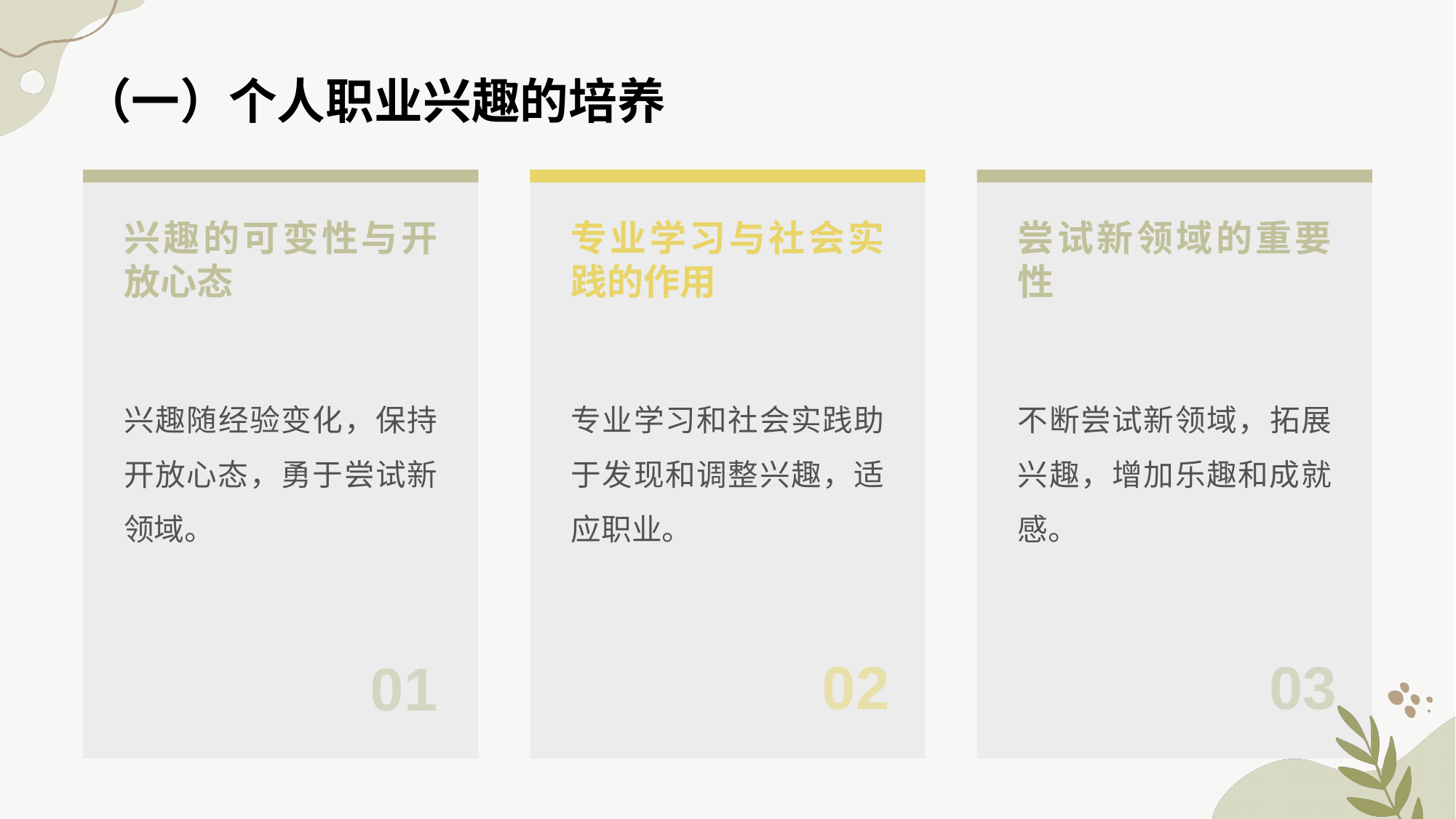

# （一）个人职业兴趣的培养

兴趣的可变性与开放心态
专业学习与社会实践的作用
尝试新领域的重要性
兴趣随经验变化，保持开放心态，勇于尝试新领域。
专业学习和社会实践助于发现和调整兴趣，适应职业。
不断尝试新领域，拓展兴趣，增加乐趣和成就感。
02
03
01